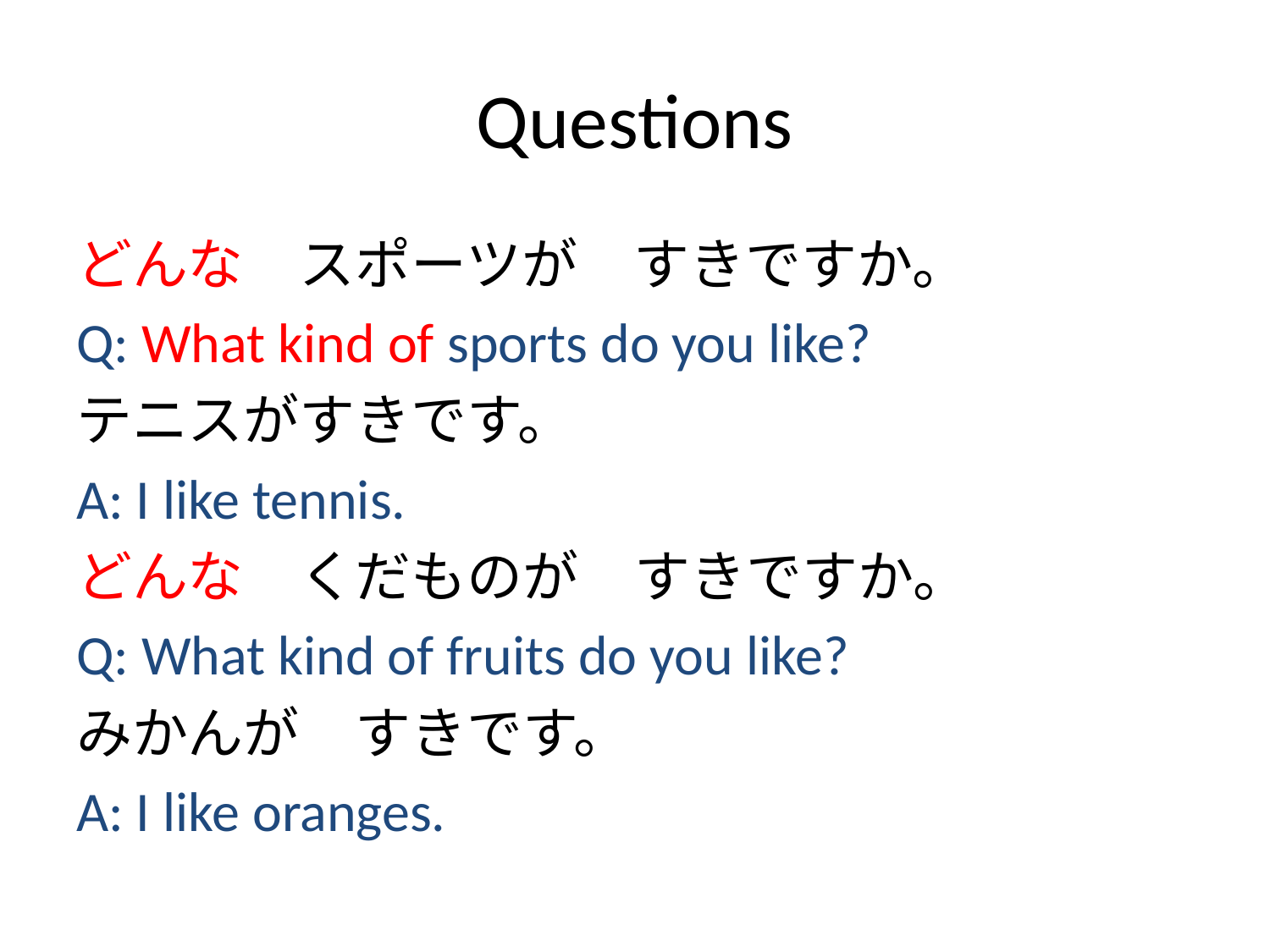

# Questions
どんな　スポーツが　すきですか。
Q: What kind of sports do you like?
テニスがすきです。
A: I like tennis.
どんな　くだものが　すきですか。
Q: What kind of fruits do you like?
みかんが　すきです。
A: I like oranges.